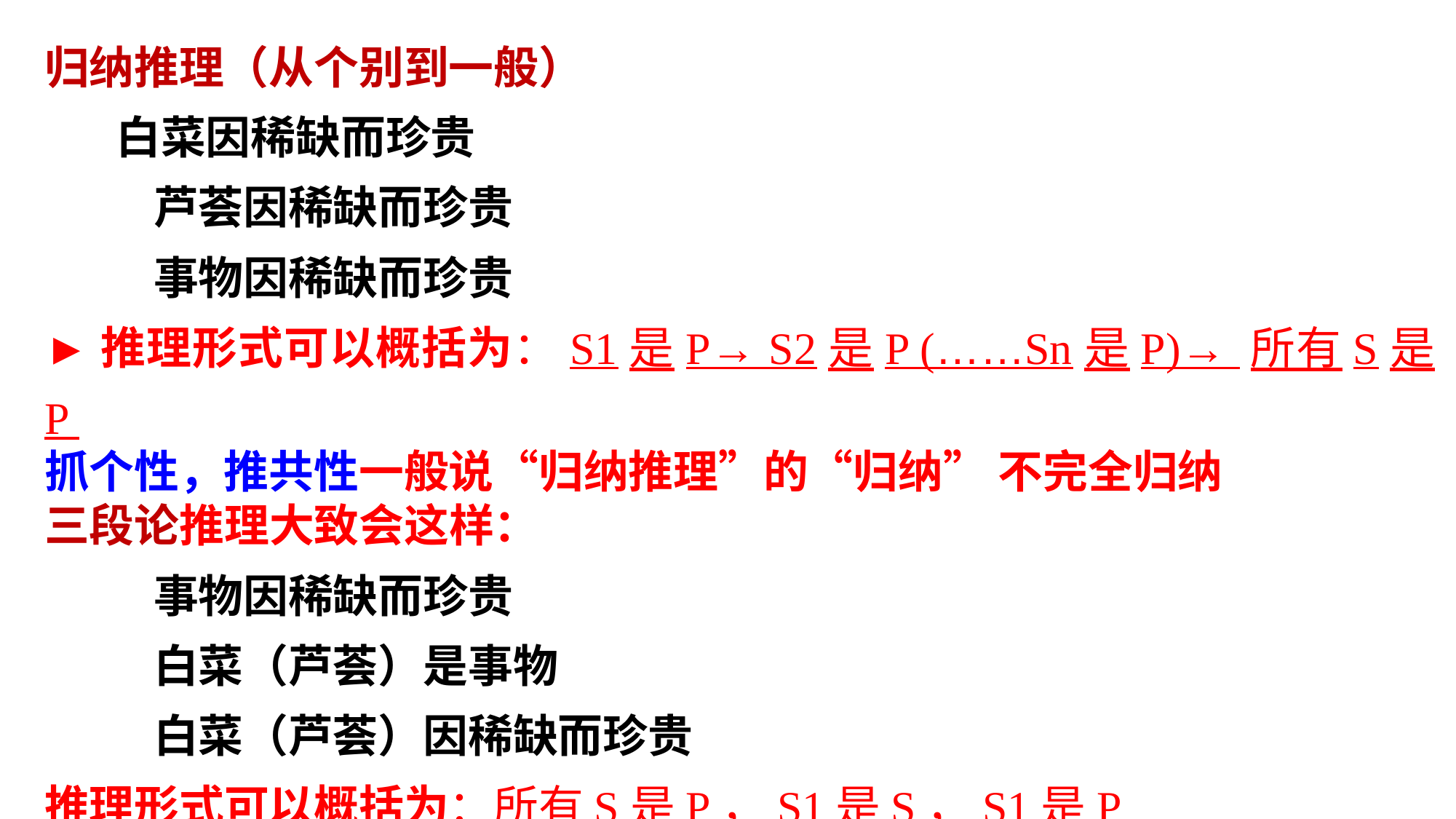

归纳推理（从个别到一般）
      白菜因稀缺而珍贵
	芦荟因稀缺而珍贵
	事物因稀缺而珍贵
►推理形式可以概括为：S1是P→ S2是P (……Sn是P)→ 所有S是P
抓个性，推共性一般说“归纳推理”的“归纳” 不完全归纳
三段论推理大致会这样：
	事物因稀缺而珍贵
	白菜（芦荟）是事物
	白菜（芦荟）因稀缺而珍贵
推理形式可以概括为：所有S是P，S1是S，S1是P
由一般到个别的推理。